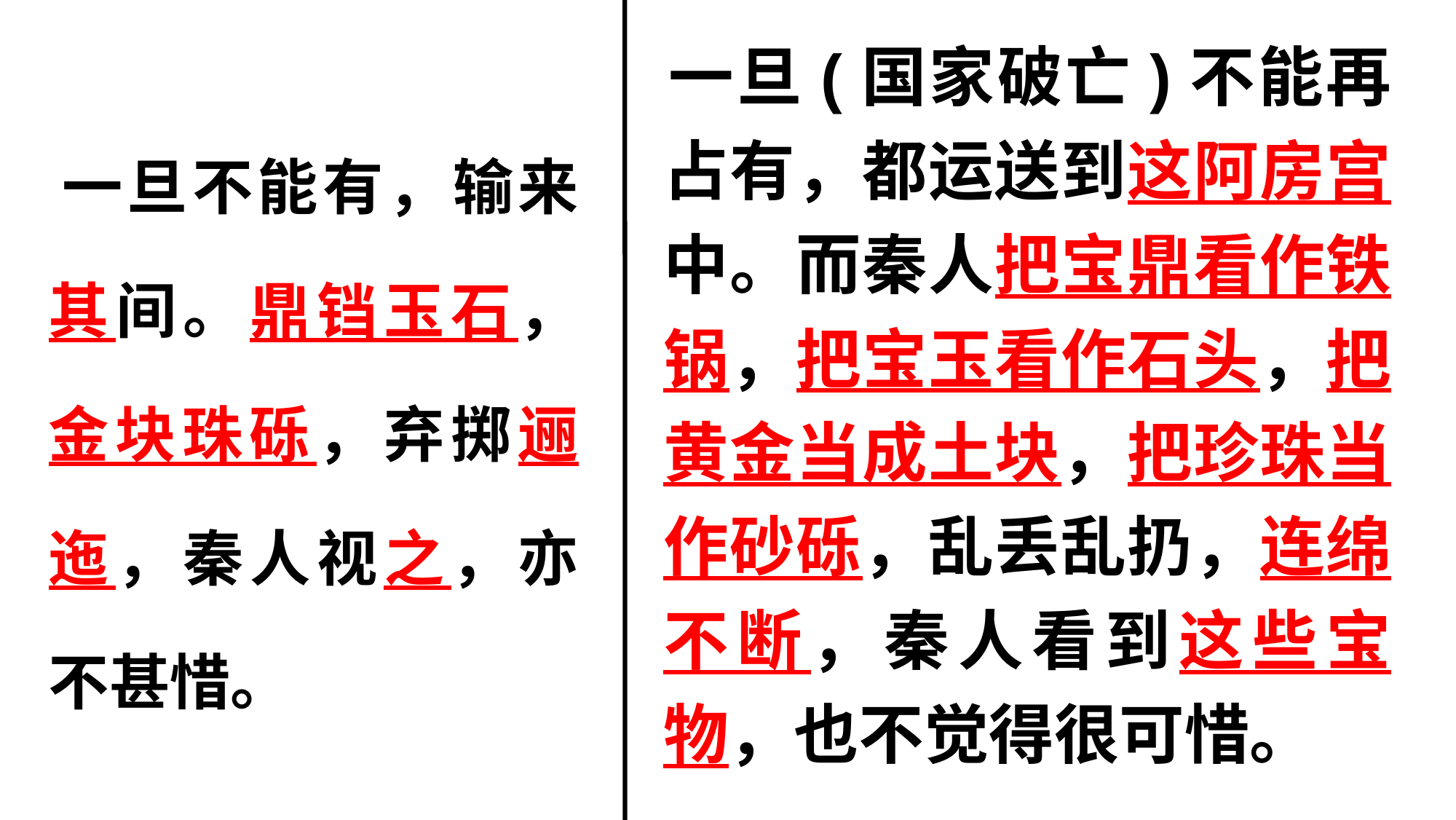

一旦(国家破亡)不能再占有，都运送到这阿房宫中。而秦人把宝鼎看作铁锅，把宝玉看作石头，把黄金当成土块，把珍珠当作砂砾，乱丢乱扔，连绵不断，秦人看到这些宝物，也不觉得很可惜。
　一旦不能有，输来其间。鼎铛玉石，金块珠砾，弃掷逦迤，秦人视之，亦不甚惜。